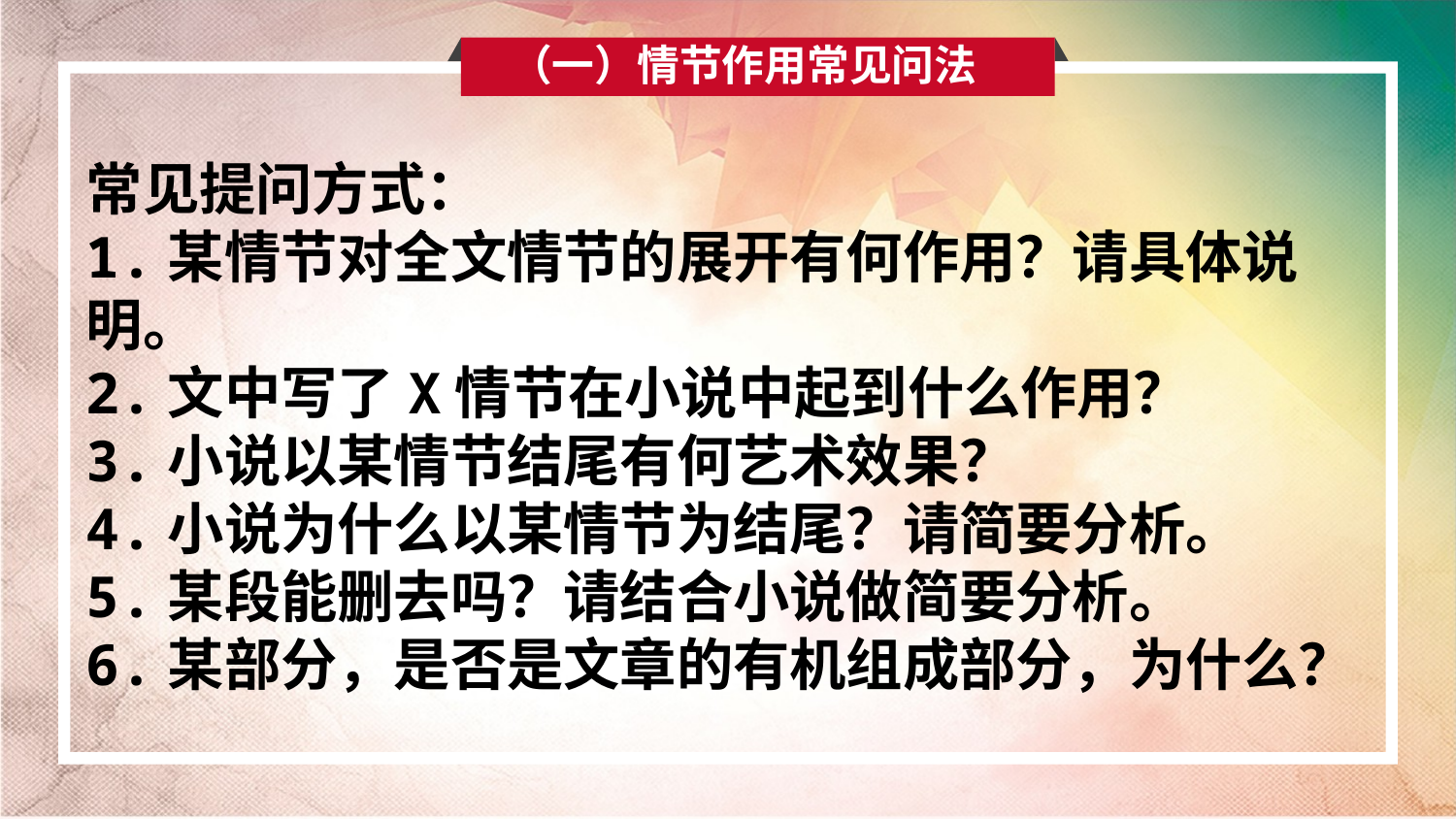

（一）情节作用常见问法

常见提问方式：
1.某情节对全文情节的展开有何作用？请具体说明。
2.文中写了X情节在小说中起到什么作用？
3.小说以某情节结尾有何艺术效果？
4.小说为什么以某情节为结尾？请简要分析。
5.某段能删去吗？请结合小说做简要分析。
6.某部分，是否是文章的有机组成部分，为什么？